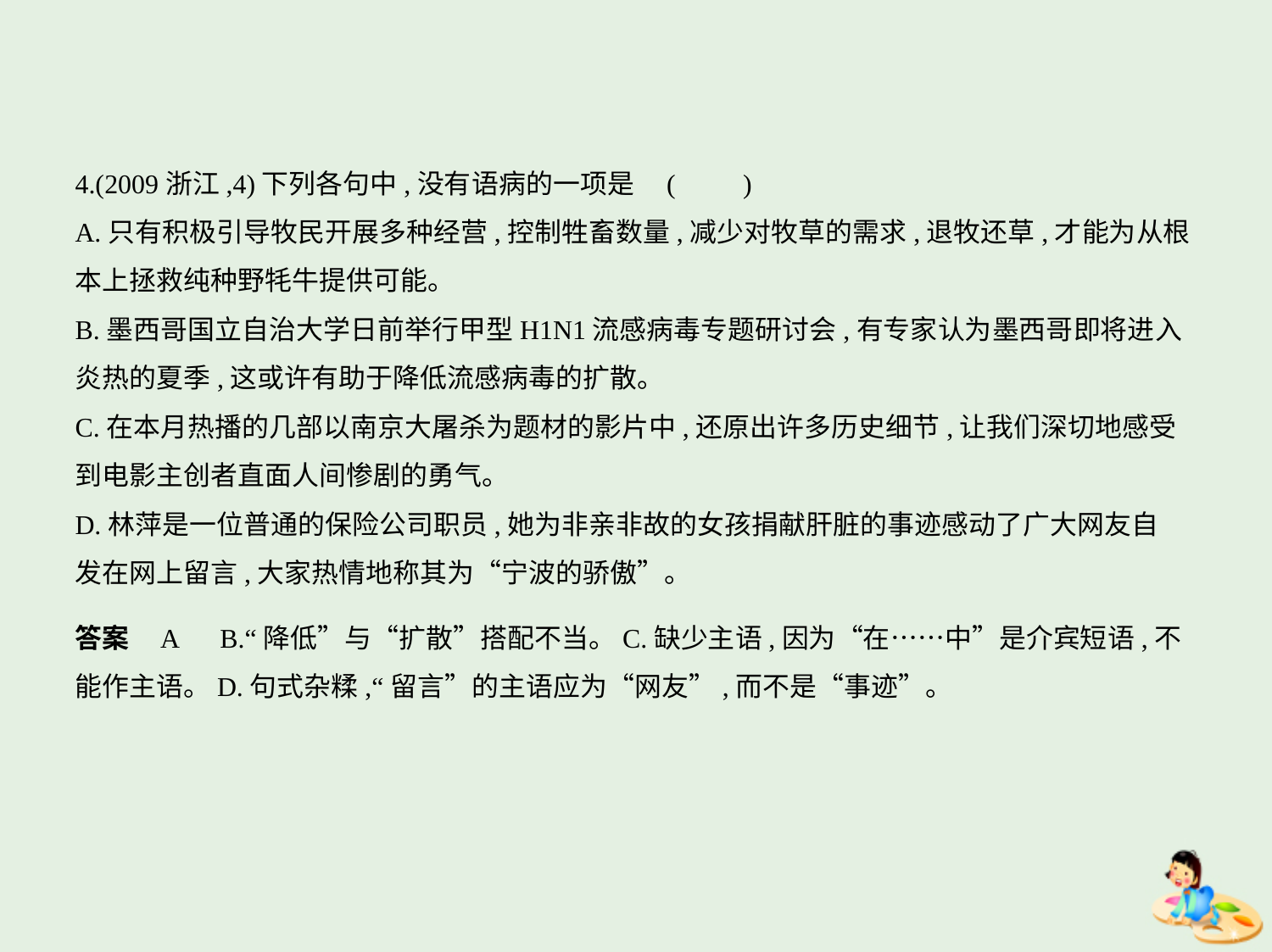

4.(2009浙江,4)下列各句中,没有语病的一项是 (　　)
A.只有积极引导牧民开展多种经营,控制牲畜数量,减少对牧草的需求,退牧还草,才能为从根
本上拯救纯种野牦牛提供可能。
B.墨西哥国立自治大学日前举行甲型H1N1流感病毒专题研讨会,有专家认为墨西哥即将进入
炎热的夏季,这或许有助于降低流感病毒的扩散。
C.在本月热播的几部以南京大屠杀为题材的影片中,还原出许多历史细节,让我们深切地感受
到电影主创者直面人间惨剧的勇气。
D.林萍是一位普通的保险公司职员,她为非亲非故的女孩捐献肝脏的事迹感动了广大网友自
发在网上留言,大家热情地称其为“宁波的骄傲”。
答案    A　B.“降低”与“扩散”搭配不当。C.缺少主语,因为“在……中”是介宾短语,不
能作主语。D.句式杂糅,“留言”的主语应为“网友”,而不是“事迹”。